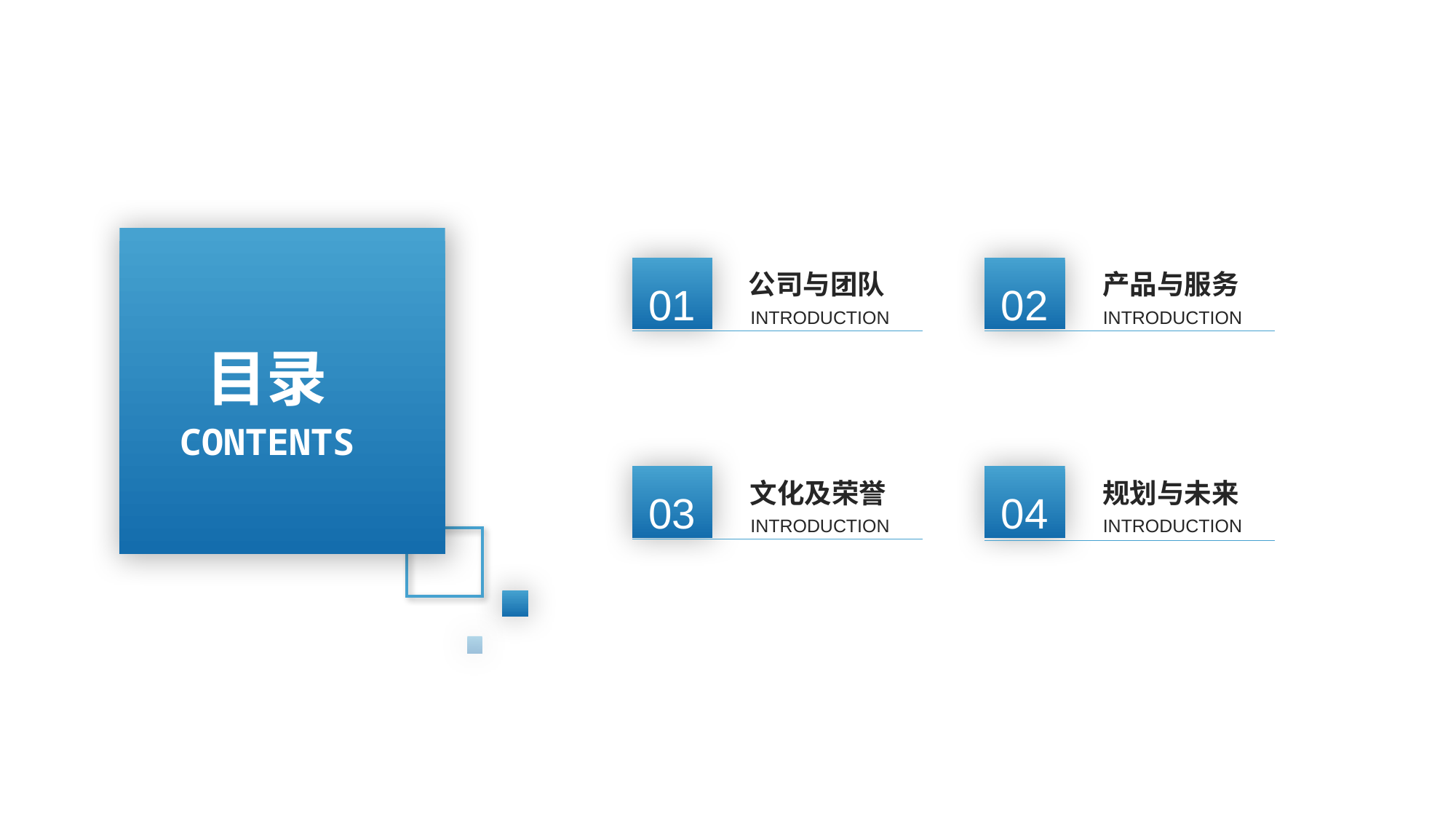

公司与团队
01
INTRODUCTION
产品与服务
02
INTRODUCTION
目录
CONTENTS
文化及荣誉
03
INTRODUCTION
规划与未来
04
INTRODUCTION